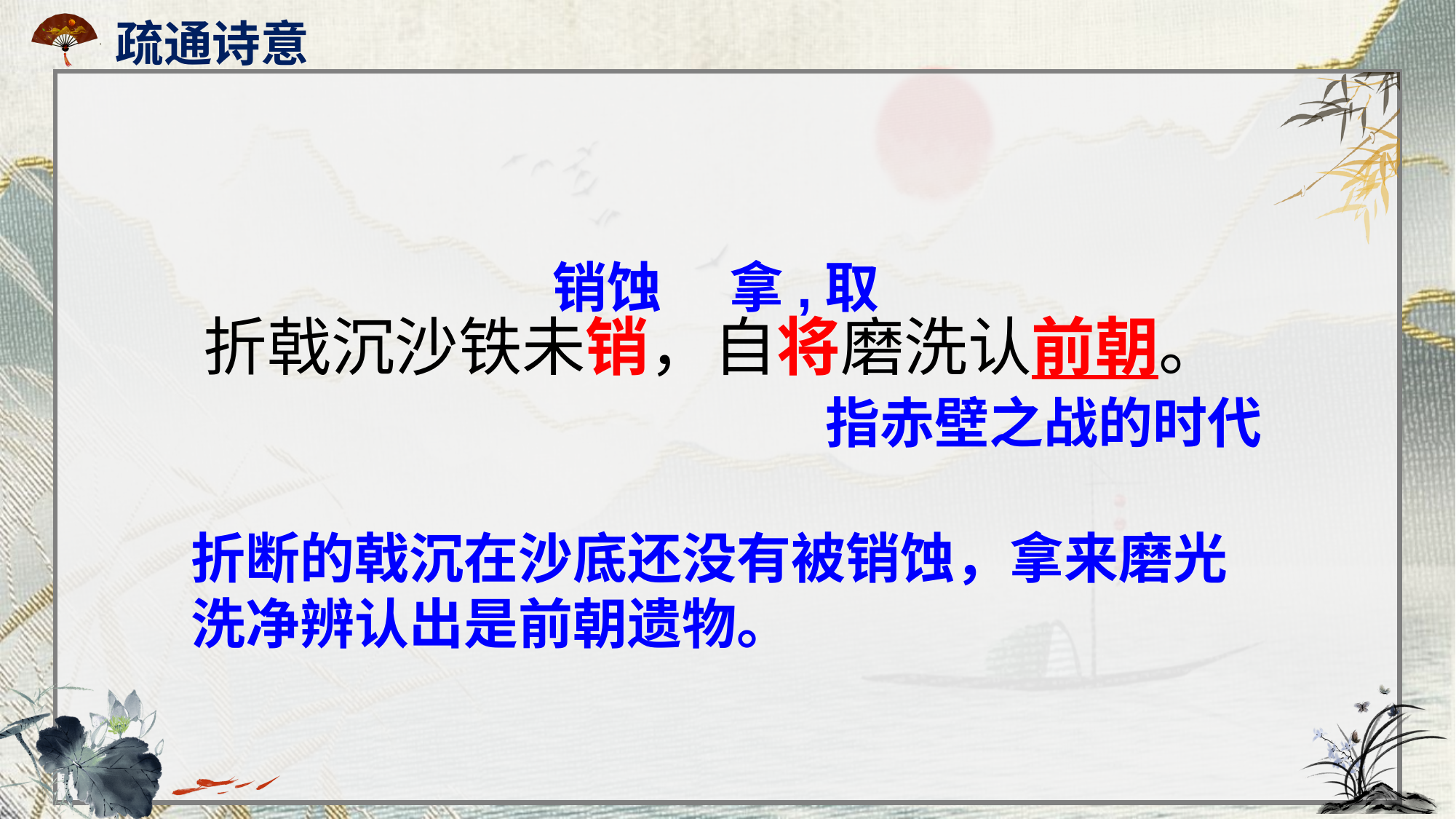

疏通诗意
销蚀
拿,取
折戟沉沙铁未销，自将磨洗认前朝。
指赤壁之战的时代
折断的戟沉在沙底还没有被销蚀，拿来磨光洗净辨认出是前朝遗物。